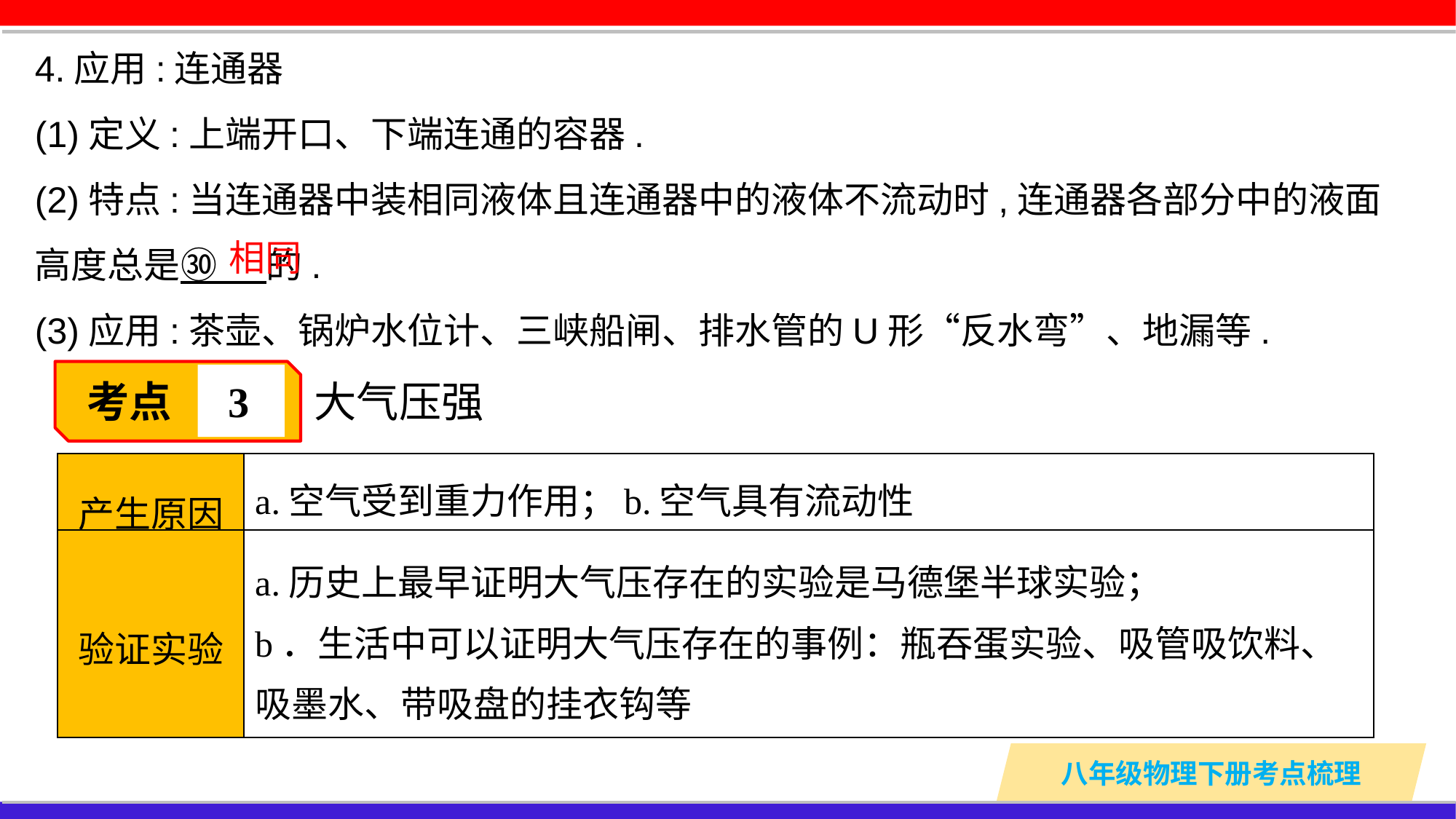

4.应用:连通器
(1)定义:上端开口、下端连通的容器.
(2)特点:当连通器中装相同液体且连通器中的液体不流动时,连通器各部分中的液面高度总是㉚      的.
(3)应用:茶壶、锅炉水位计、三峡船闸、排水管的U形“反水弯”、地漏等.
相同

考点
3
大气压强
| 产生原因 | a.空气受到重力作用；b.空气具有流动性 |
| --- | --- |
| 验证实验 | a.历史上最早证明大气压存在的实验是马德堡半球实验； b．生活中可以证明大气压存在的事例：瓶吞蛋实验、吸管吸饮料、吸墨水、带吸盘的挂衣钩等 |